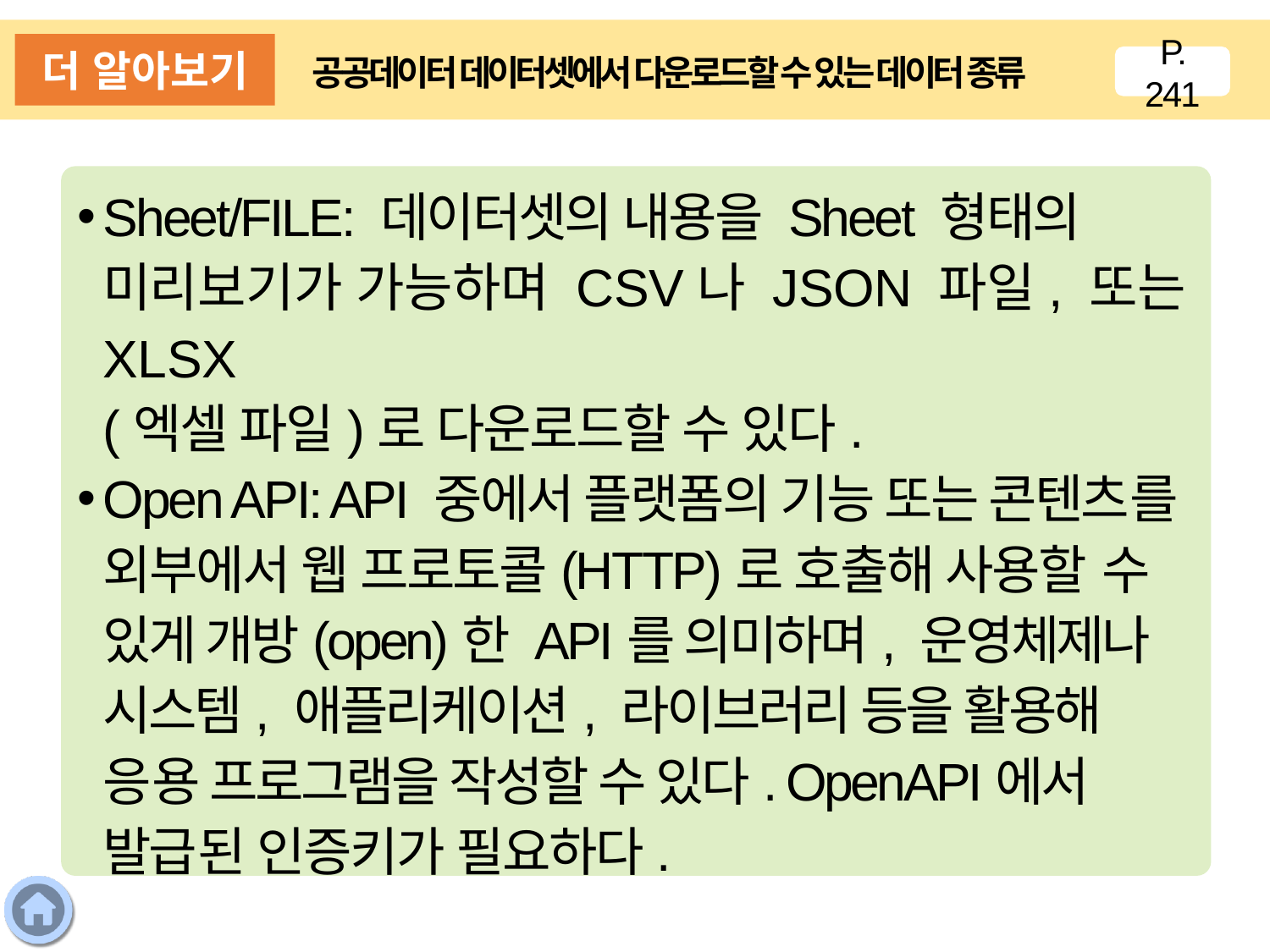

더 알아보기
공공데이터 데이터셋에서 다운로드할 수 있는 데이터 종류
P. 241
Sheet/FILE: 데이터셋의 내용을 Sheet 형태의 미리보기가 가능하며 CSV나 JSON 파일, 또는 XLSX
(엑셀 파일)로 다운로드할 수 있다.
Open API: API 중에서 플랫폼의 기능 또는 콘텐츠를 외부에서 웹 프로토콜(HTTP)로 호출해 사용할 수 있게 개방(open)한 API를 의미하며, 운영체제나 시스템, 애플리케이션, 라이브러리 등을 활용해 응용 프로그램을 작성할 수 있다. OpenAPI에서 발급된 인증키가 필요하다.